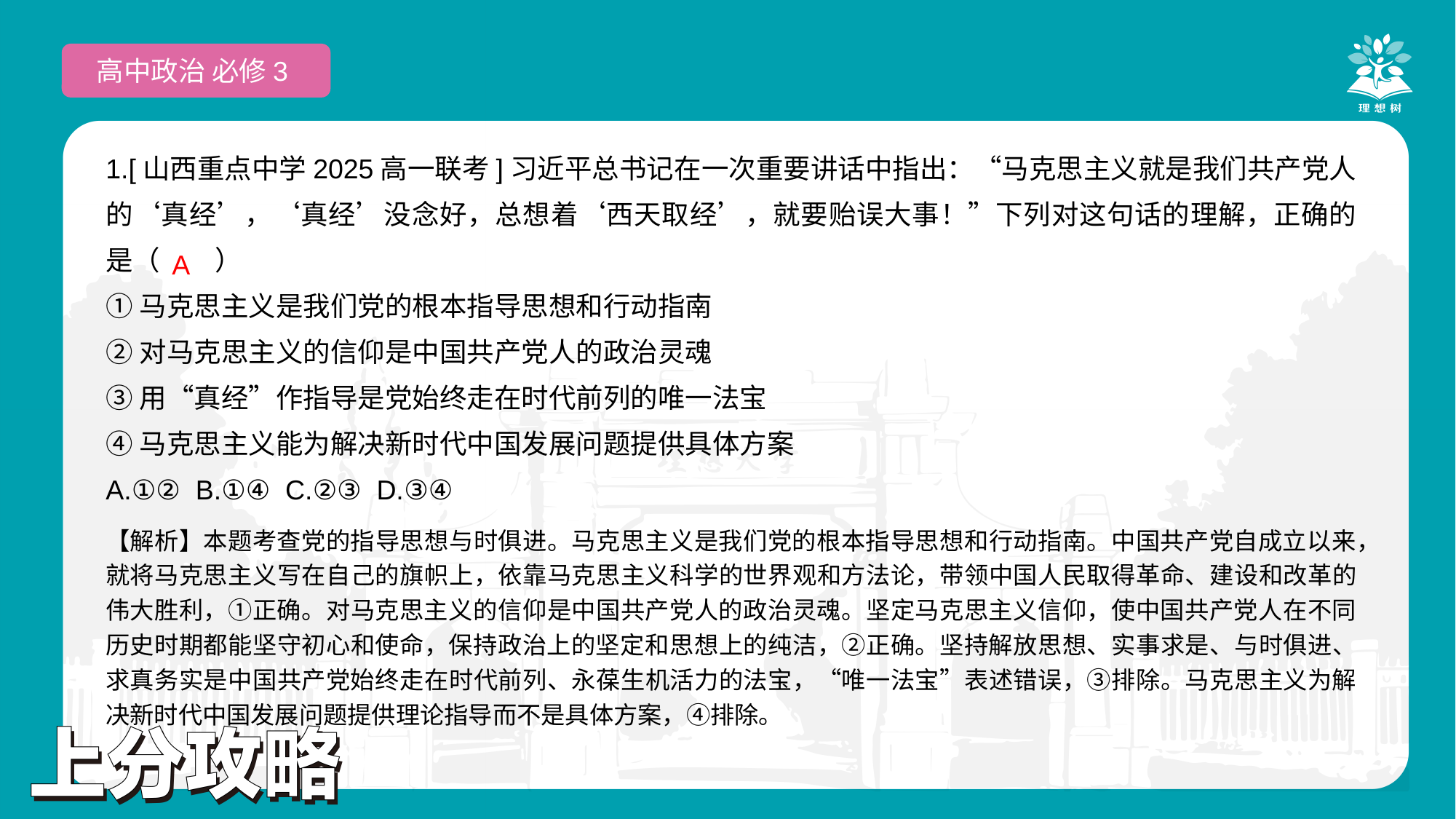

高中政治 必修3
1.[山西重点中学2025高一联考]习近平总书记在一次重要讲话中指出：“马克思主义就是我们共产党人的‘真经’，‘真经’没念好，总想着‘西天取经’，就要贻误大事！”下列对这句话的理解，正确的是（　　）
①马克思主义是我们党的根本指导思想和行动指南
②对马克思主义的信仰是中国共产党人的政治灵魂
③用“真经”作指导是党始终走在时代前列的唯一法宝
④马克思主义能为解决新时代中国发展问题提供具体方案
A.①②  B.①④  C.②③  D.③④
 A
【解析】本题考查党的指导思想与时俱进。马克思主义是我们党的根本指导思想和行动指南。中国共产党自成立以来，就将马克思主义写在自己的旗帜上，依靠马克思主义科学的世界观和方法论，带领中国人民取得革命、建设和改革的伟大胜利，①正确。对马克思主义的信仰是中国共产党人的政治灵魂。坚定马克思主义信仰，使中国共产党人在不同历史时期都能坚守初心和使命，保持政治上的坚定和思想上的纯洁，②正确。坚持解放思想、实事求是、与时俱进、求真务实是中国共产党始终走在时代前列、永葆生机活力的法宝，“唯一法宝”表述错误，③排除。马克思主义为解决新时代中国发展问题提供理论指导而不是具体方案，④排除。